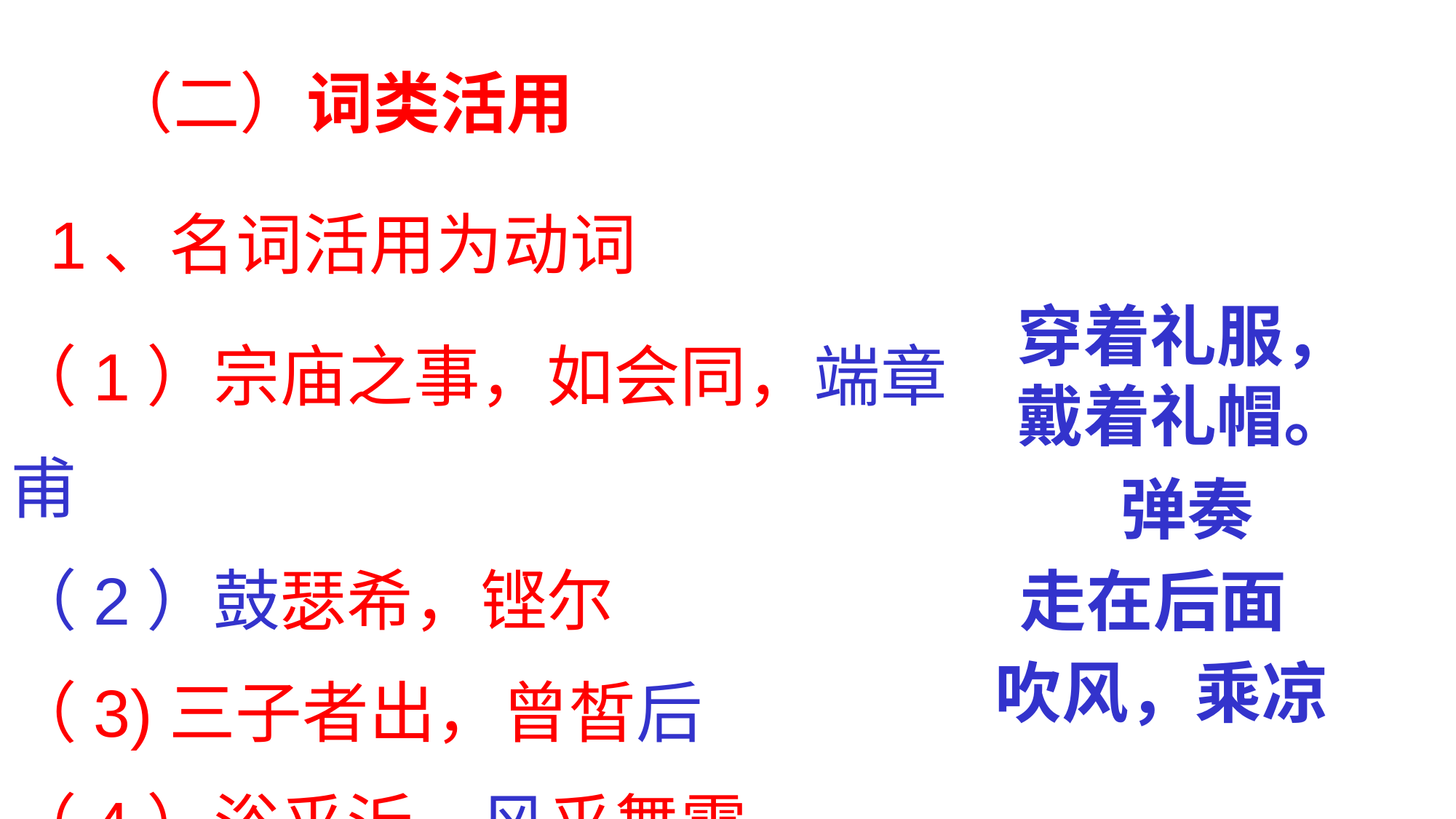

（二）词类活用
1、名词活用为动词
穿着礼服，戴着礼帽。
（1）宗庙之事，如会同，端章甫
（2）鼓瑟希，铿尔
（3)三子者出，曾皙后
（4）浴乎沂，风乎舞雩
弹奏
走在后面
吹风，乘凉